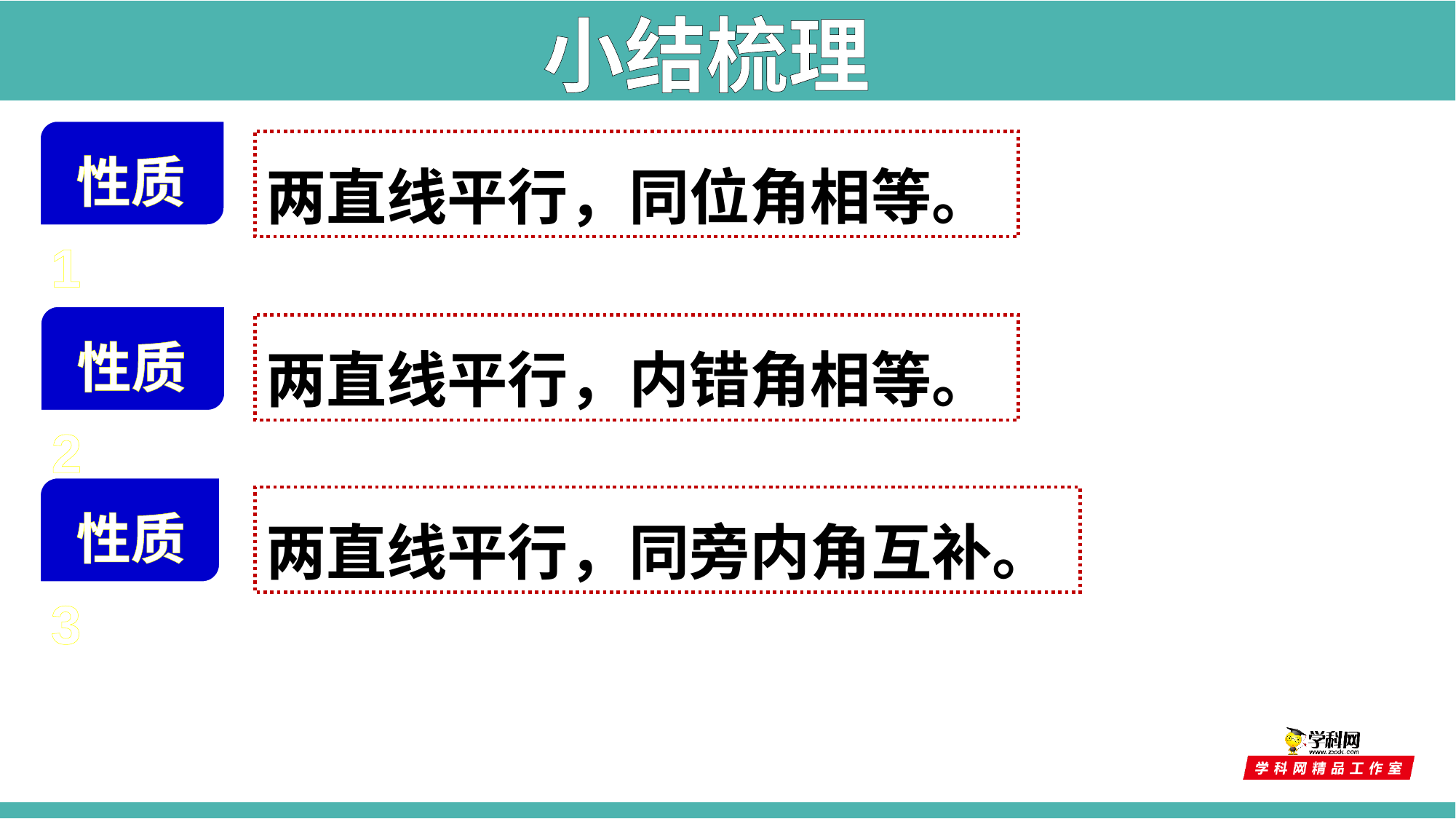

小结梳理

 性质1
两直线平行，同位角相等。

 性质2
两直线平行，内错角相等。

 性质3
两直线平行，同旁内角互补。